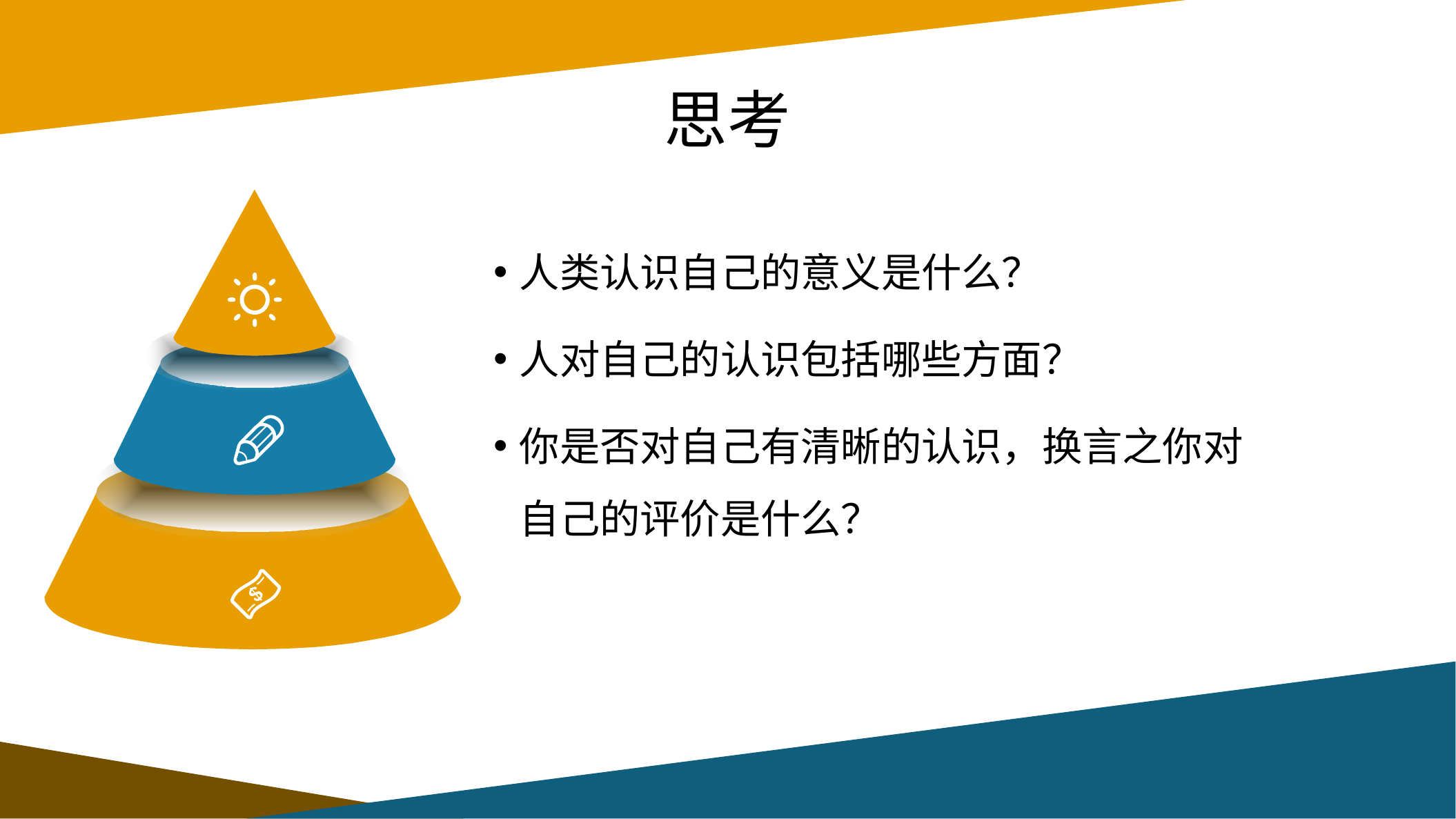

# 思考

人类认识自己的意义是什么？
人对自己的认识包括哪些方面？
你是否对自己有清晰的认识，换言之你对自己的评价是什么？